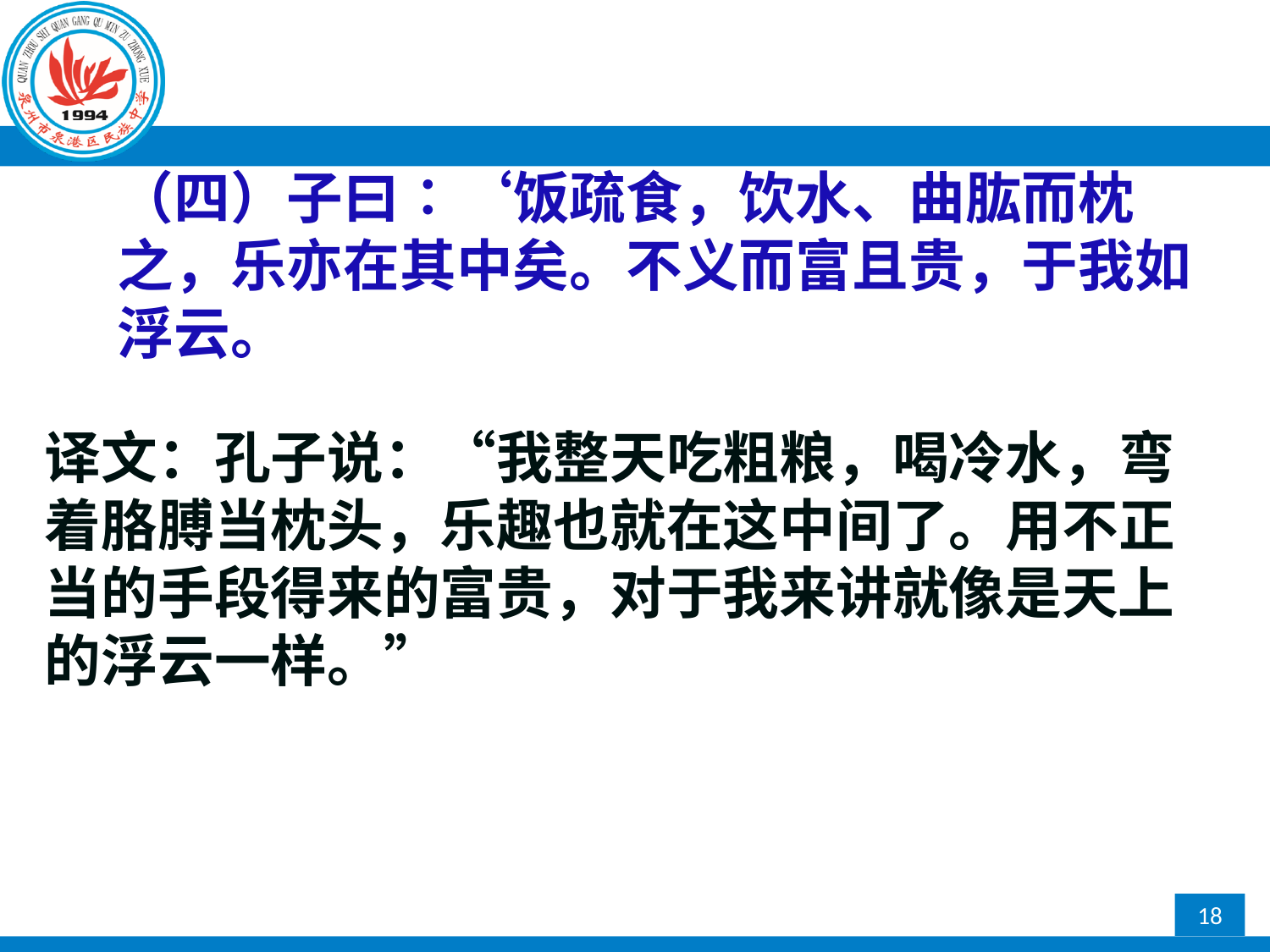

（四）子曰∶‘饭疏食，饮水、曲肱而枕之，乐亦在其中矣。不义而富且贵，于我如浮云。
译文：孔子说：“我整天吃粗粮，喝冷水，弯着胳膊当枕头，乐趣也就在这中间了。用不正当的手段得来的富贵，对于我来讲就像是天上的浮云一样。”